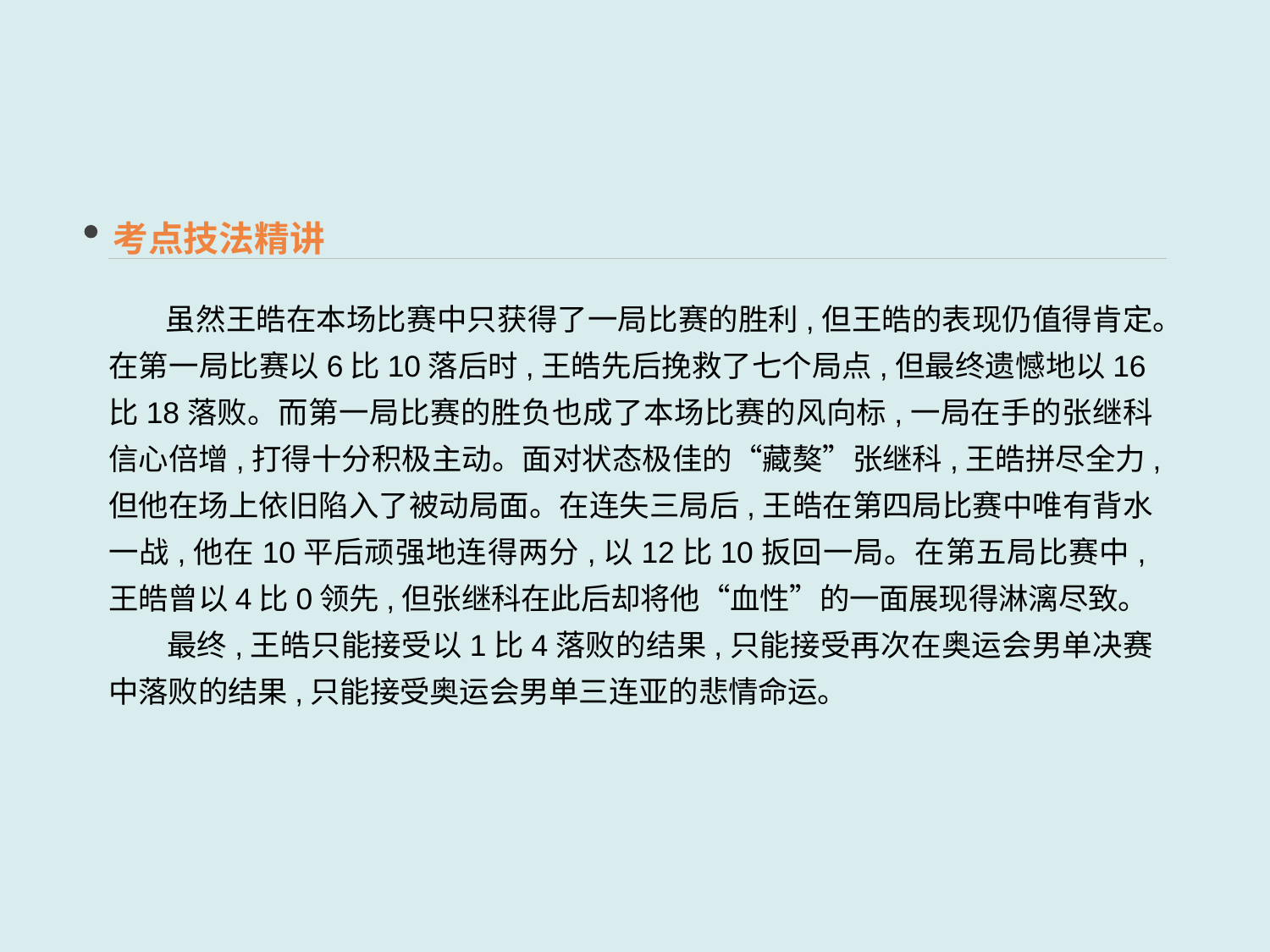

考点技法精讲

       虽然王皓在本场比赛中只获得了一局比赛的胜利,但王皓的表现仍值得肯定。在第一局比赛以6比10落后时,王皓先后挽救了七个局点,但最终遗憾地以16比18落败。而第一局比赛的胜负也成了本场比赛的风向标,一局在手的张继科信心倍增,打得十分积极主动。面对状态极佳的“藏獒”张继科,王皓拼尽全力,但他在场上依旧陷入了被动局面。在连失三局后,王皓在第四局比赛中唯有背水一战,他在10平后顽强地连得两分,以12比10扳回一局。在第五局比赛中,王皓曾以4比0领先,但张继科在此后却将他“血性”的一面展现得淋漓尽致。
       最终,王皓只能接受以1比4落败的结果,只能接受再次在奥运会男单决赛中落败的结果,只能接受奥运会男单三连亚的悲情命运。